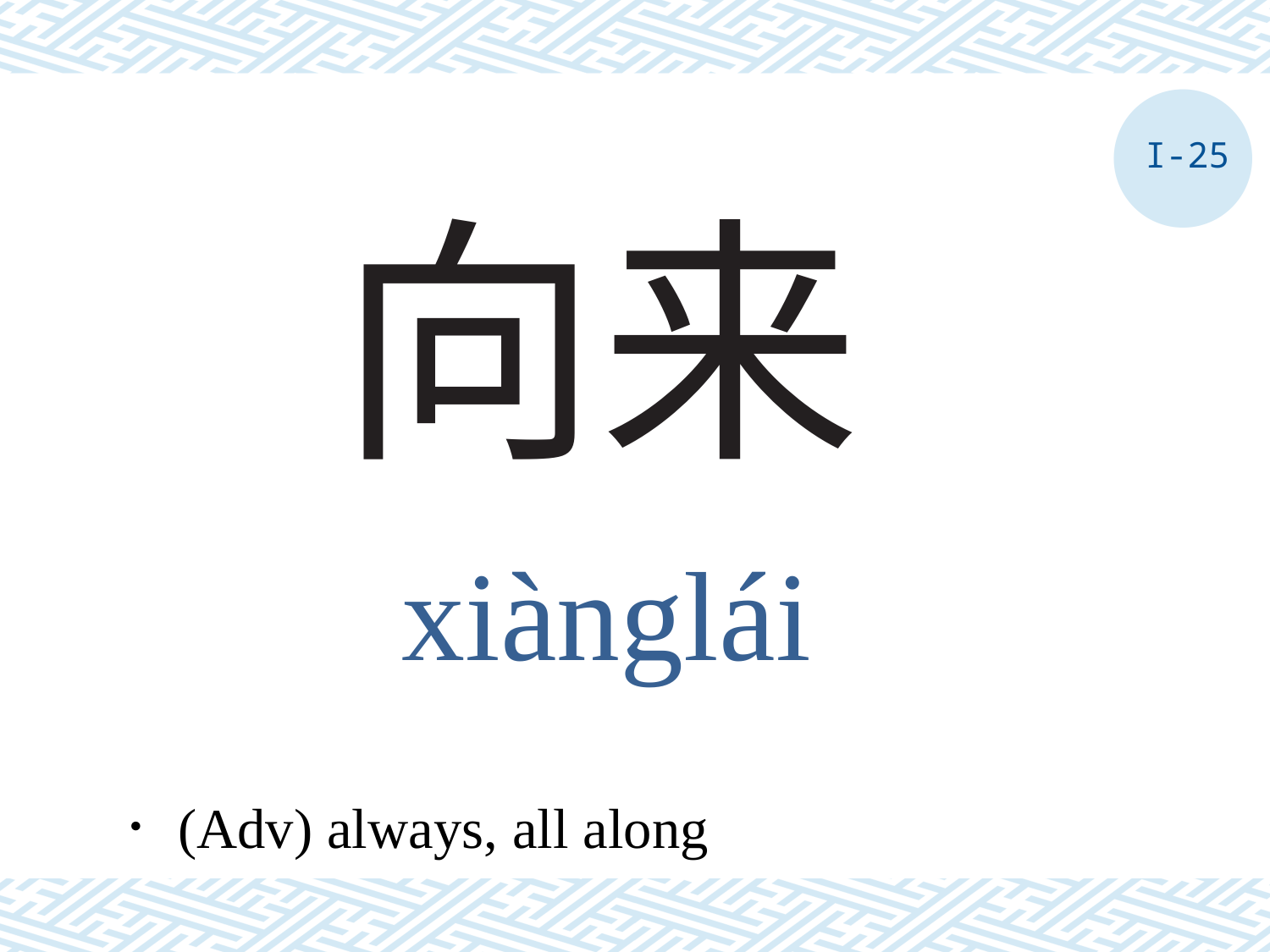

I-25

# 向来
xiànglái
．(Adv) always, all along